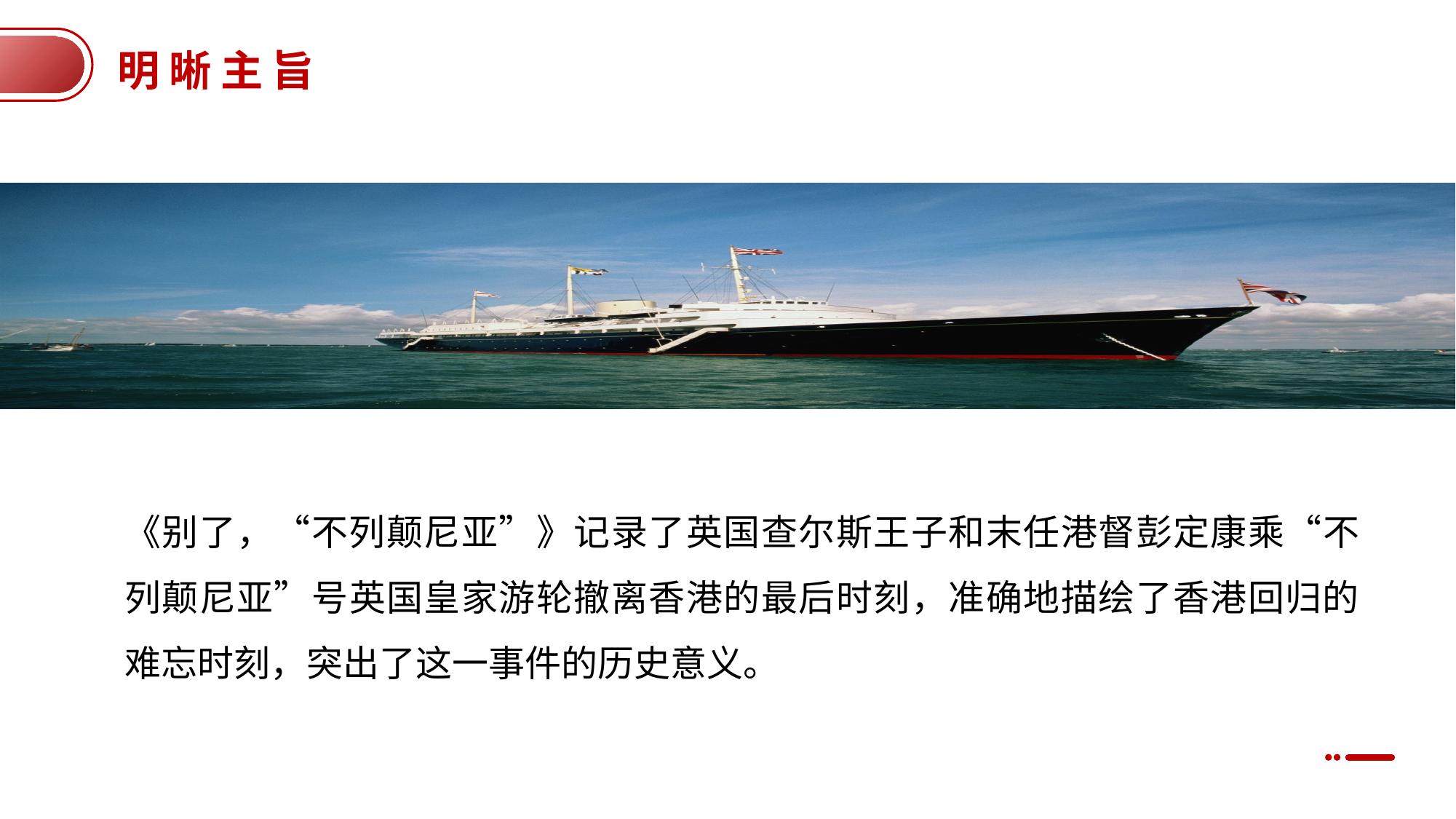

明晰主旨

《别了，“不列颠尼亚”》记录了英国查尔斯王子和末任港督彭定康乘“不列颠尼亚”号英国皇家游轮撤离香港的最后时刻，准确地描绘了香港回归的难忘时刻，突出了这一事件的历史意义。